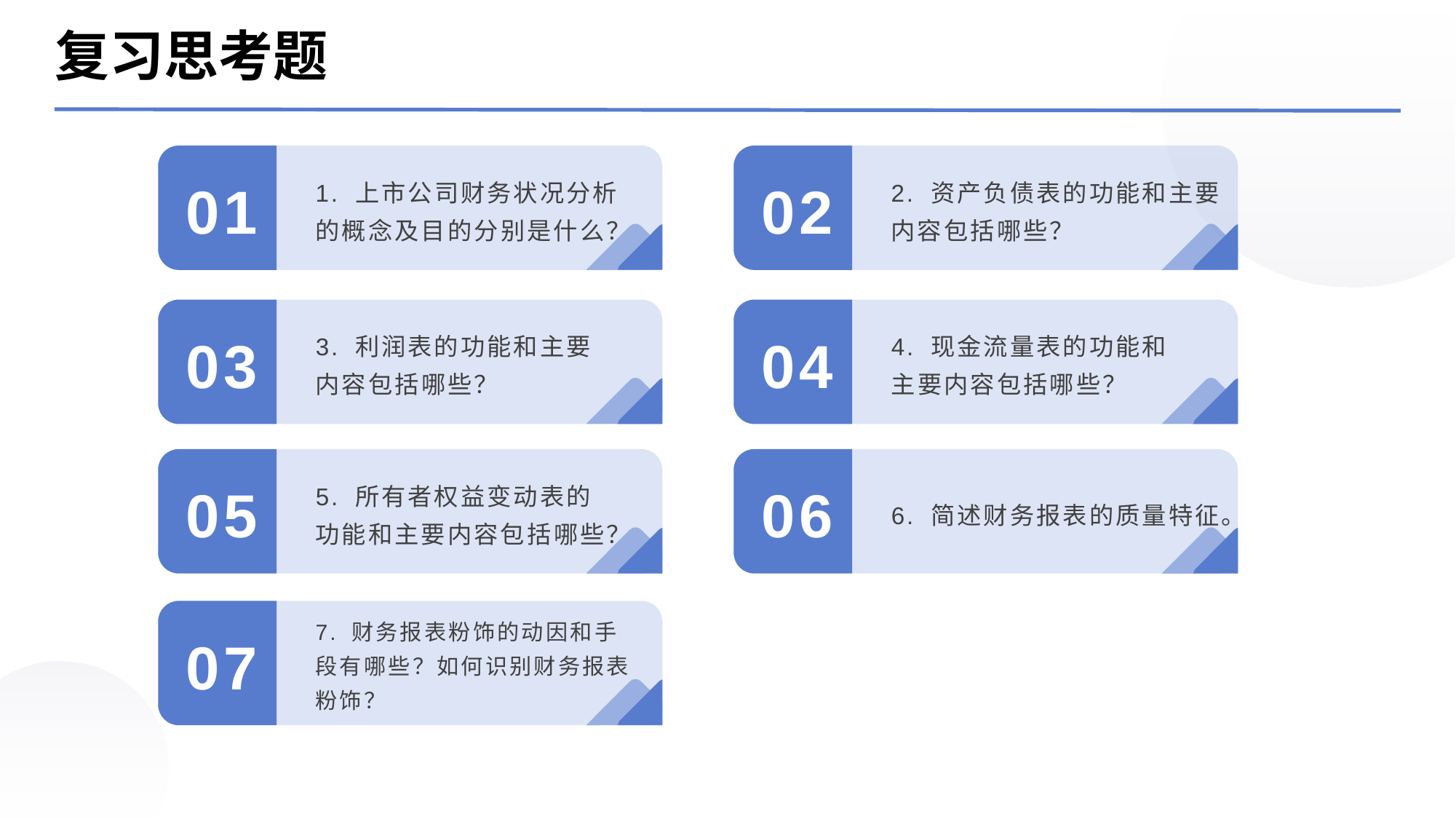

复习思考题

1. 上市公司财务状况分析的概念及目的分别是什么？
2. 资产负债表的功能和主要内容包括哪些？
01
02

3. 利润表的功能和主要内容包括哪些？
4. 现金流量表的功能和主要内容包括哪些？
03
04

6. 简述财务报表的质量特征。
5. 所有者权益变动表的功能和主要内容包括哪些？
05
06

7. 财务报表粉饰的动因和手段有哪些？如何识别财务报表粉饰？
07

49